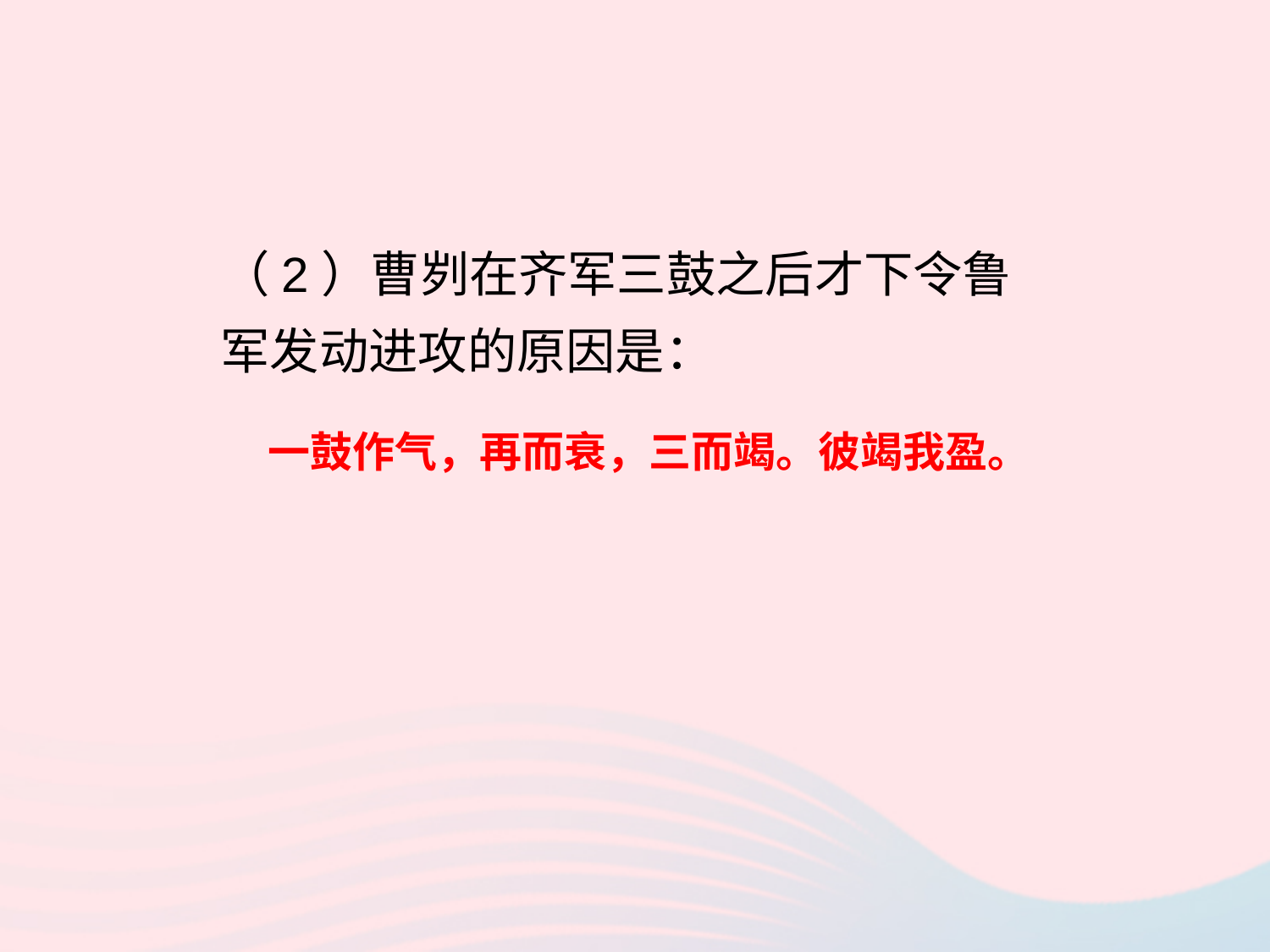

（2）曹刿在齐军三鼓之后才下令鲁军发动进攻的原因是：
一鼓作气，再而衰，三而竭。彼竭我盈。